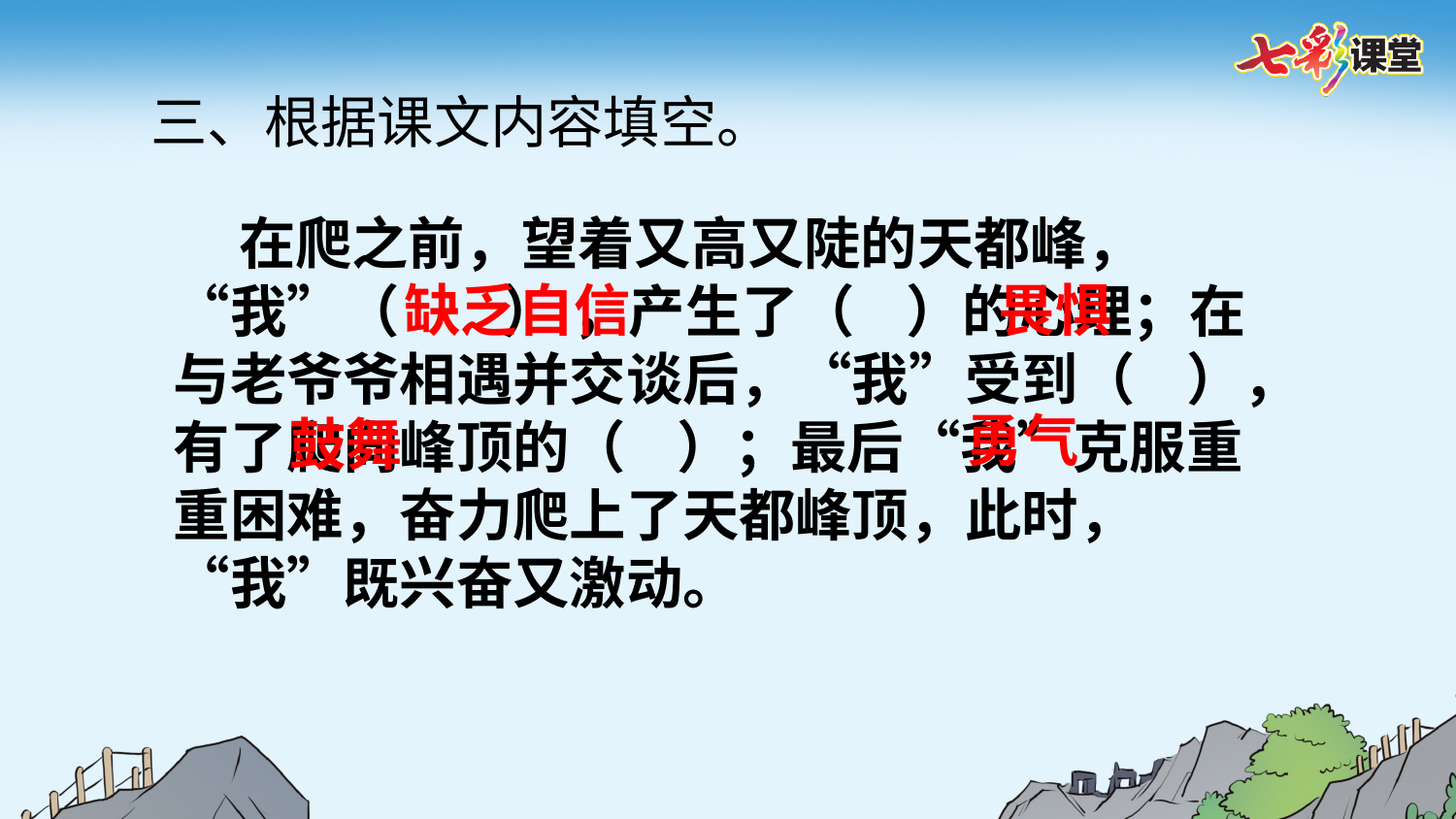

三、根据课文内容填空。
    在爬之前，望着又高又陡的天都峰，“我”（        ） ，产生了（    ）的心理；在与老爷爷相遇并交谈后，“我”受到（    ），有了爬向峰顶的（    ）；最后“我”克服重重困难，奋力爬上了天都峰顶，此时，“我”既兴奋又激动。
缺乏自信
畏惧
勇气
鼓舞